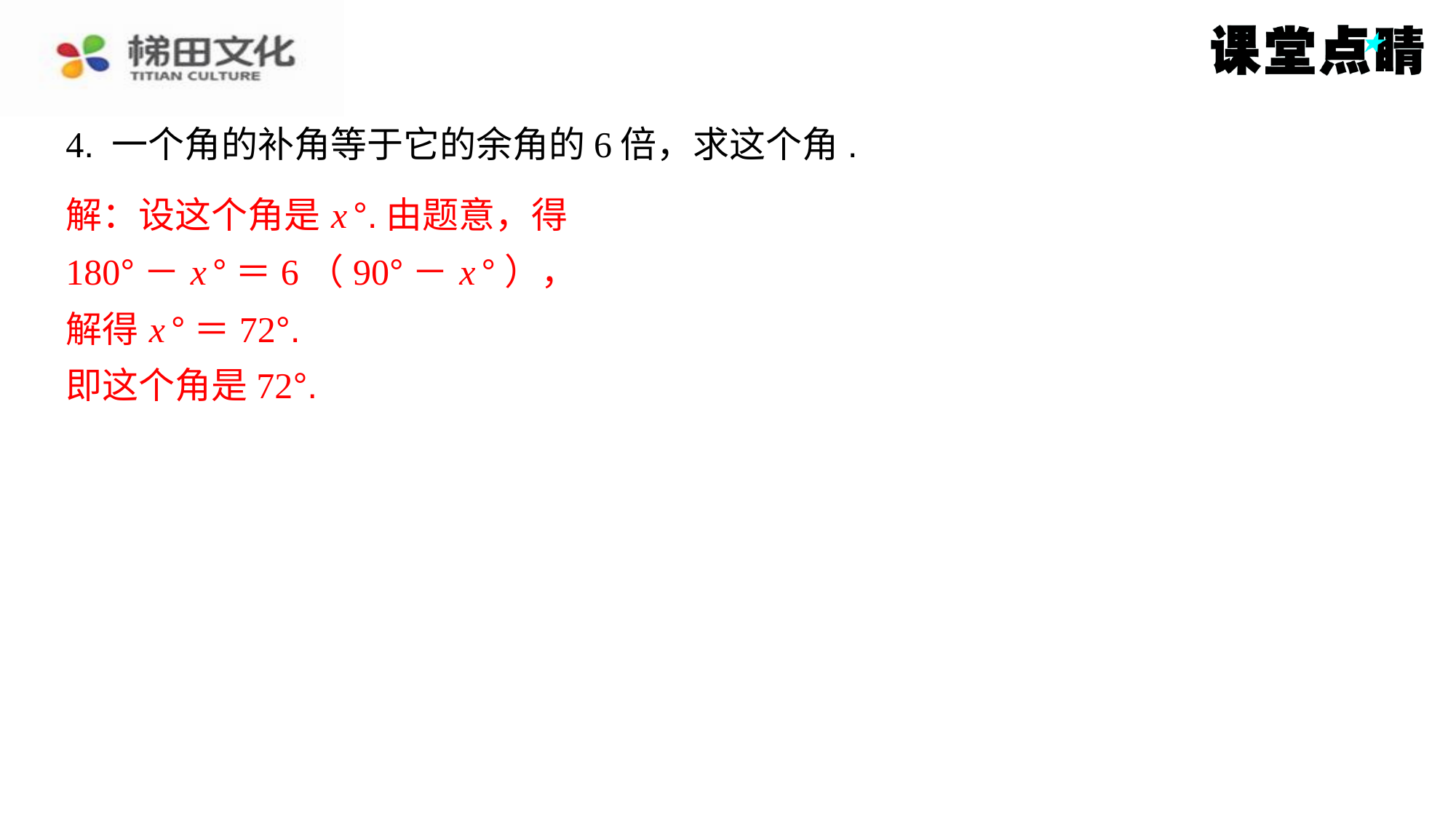

4. 一个角的补角等于它的余角的6倍，求这个角.
解：设这个角是 x °.由题意，得
解：设这个角是 x °.由题意，得
180°－ x °＝6（90°－ x °），
解得 x °＝72°.
即这个角是72°.
180°－ x °＝6（90°－ x °），
解得 x °＝72°.
即这个角是72°.